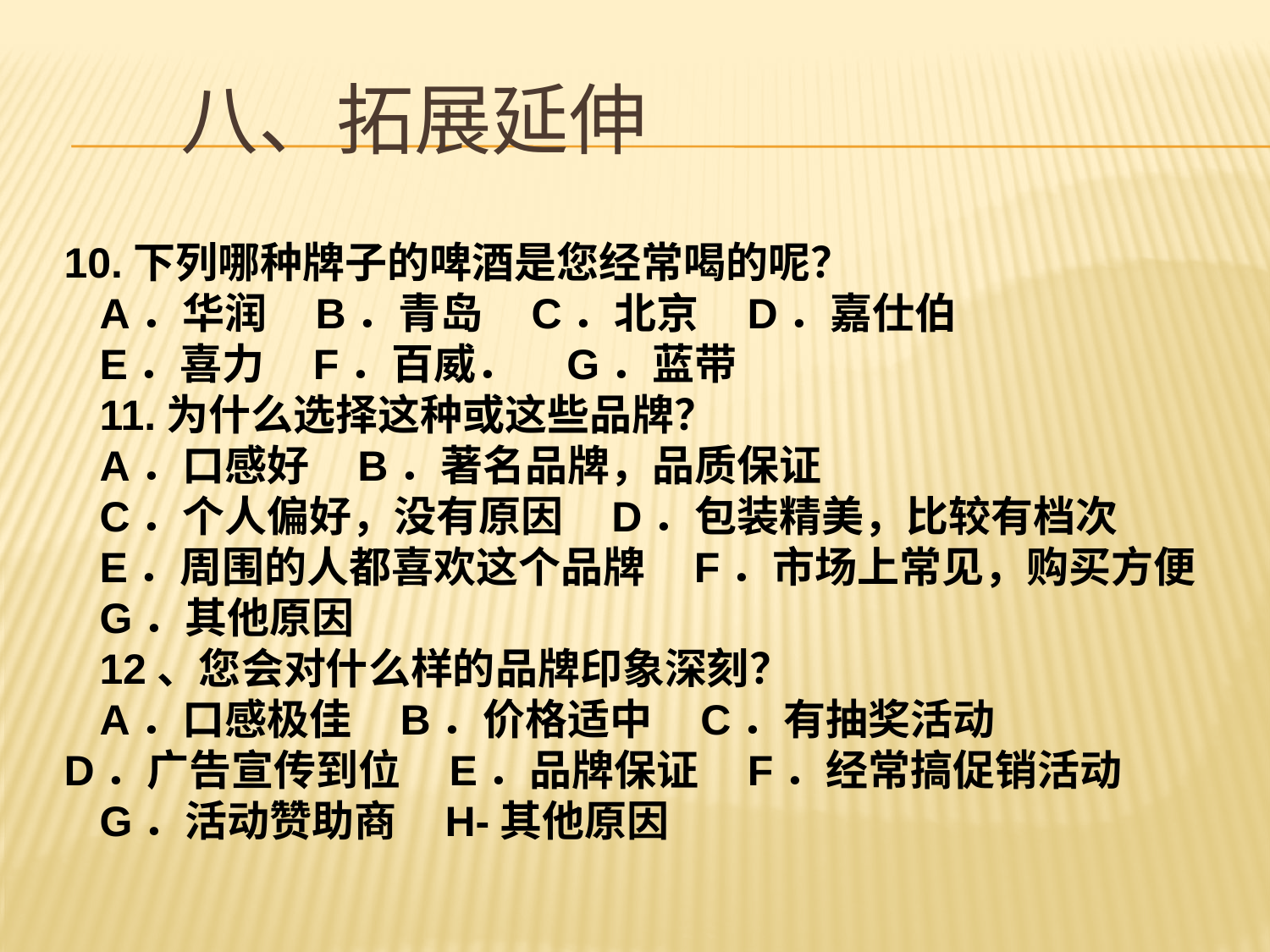

# 八、拓展延伸
 10.下列哪种牌子的啤酒是您经常喝的呢？
    A．华润    B．青岛    C．北京    D．嘉仕伯
    E．喜力    F．百威．    G．蓝带
    11.为什么选择这种或这些品牌？
    A．口感好    B．著名品牌，品质保证
    C．个人偏好，没有原因    D．包装精美，比较有档次
    E．周围的人都喜欢这个品牌    F．市场上常见，购买方便
    G．其他原因
    12、您会对什么样的品牌印象深刻？
    A．口感极佳    B．价格适中    C．有抽奖活动
 D．广告宣传到位    E．品牌保证    F．经常搞促销活动
    G．活动赞助商    H-其他原因